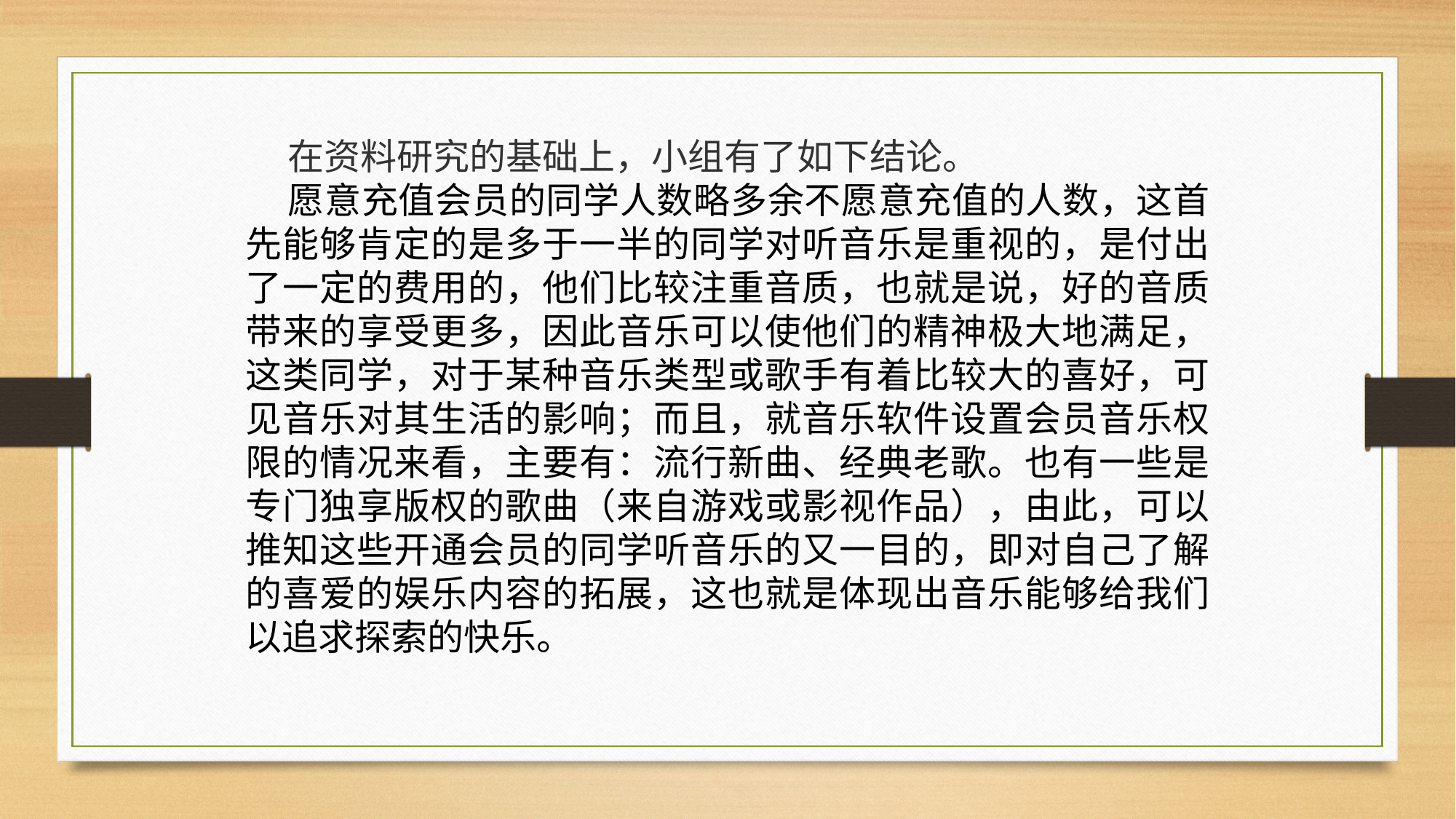

在资料研究的基础上，小组有了如下结论。
愿意充值会员的同学人数略多余不愿意充值的人数，这首先能够肯定的是多于一半的同学对听音乐是重视的，是付出了一定的费用的，他们比较注重音质，也就是说，好的音质带来的享受更多，因此音乐可以使他们的精神极大地满足，这类同学，对于某种音乐类型或歌手有着比较大的喜好，可见音乐对其生活的影响；而且，就音乐软件设置会员音乐权限的情况来看，主要有：流行新曲、经典老歌。也有一些是专门独享版权的歌曲（来自游戏或影视作品），由此，可以推知这些开通会员的同学听音乐的又一目的，即对自己了解的喜爱的娱乐内容的拓展，这也就是体现出音乐能够给我们以追求探索的快乐。